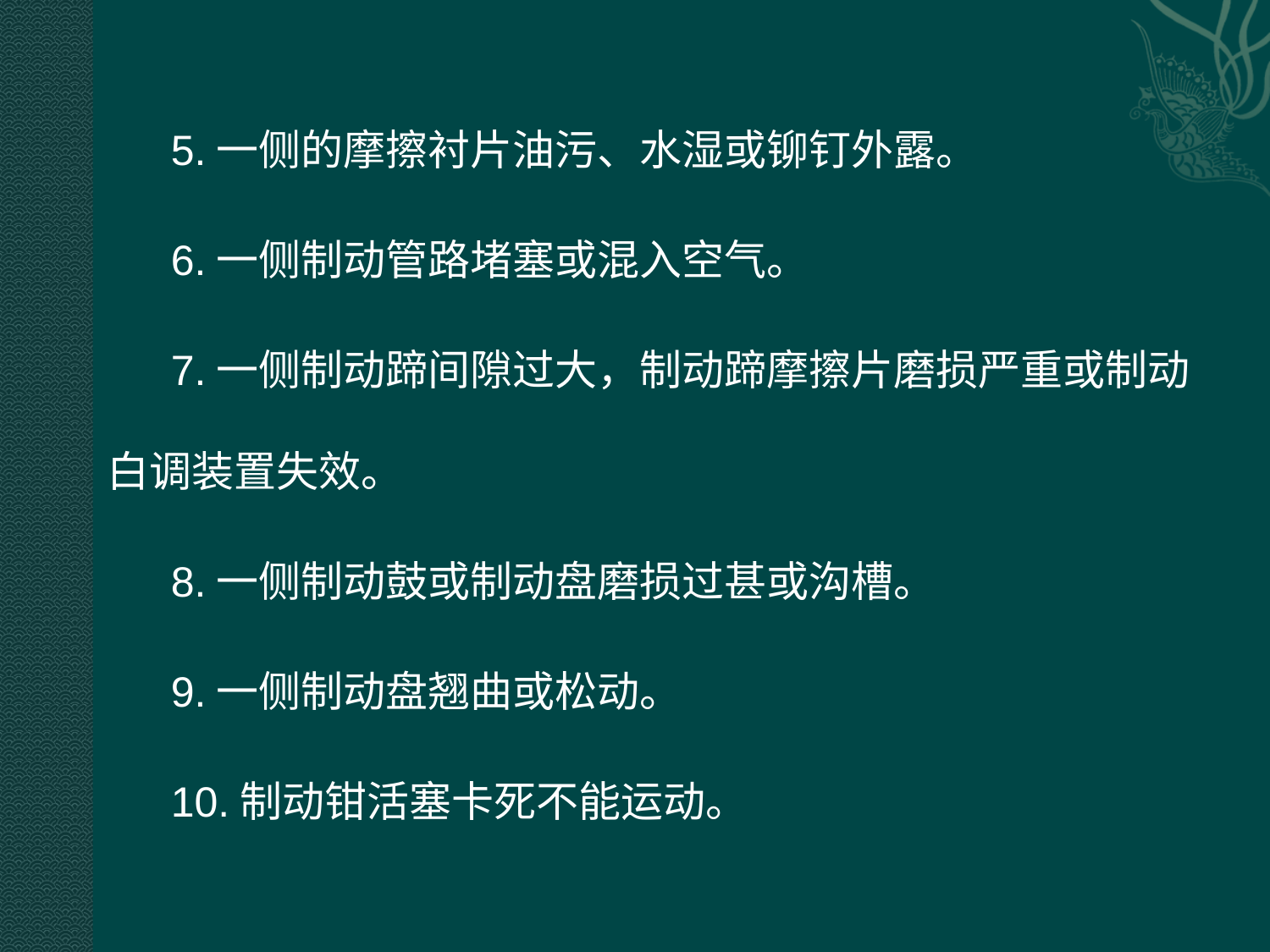

5.一侧的摩擦衬片油污、水湿或铆钉外露。
6.一侧制动管路堵塞或混入空气。
7.一侧制动蹄间隙过大，制动蹄摩擦片磨损严重或制动白调装置失效。
8.一侧制动鼓或制动盘磨损过甚或沟槽。
9.一侧制动盘翘曲或松动。
10.制动钳活塞卡死不能运动。